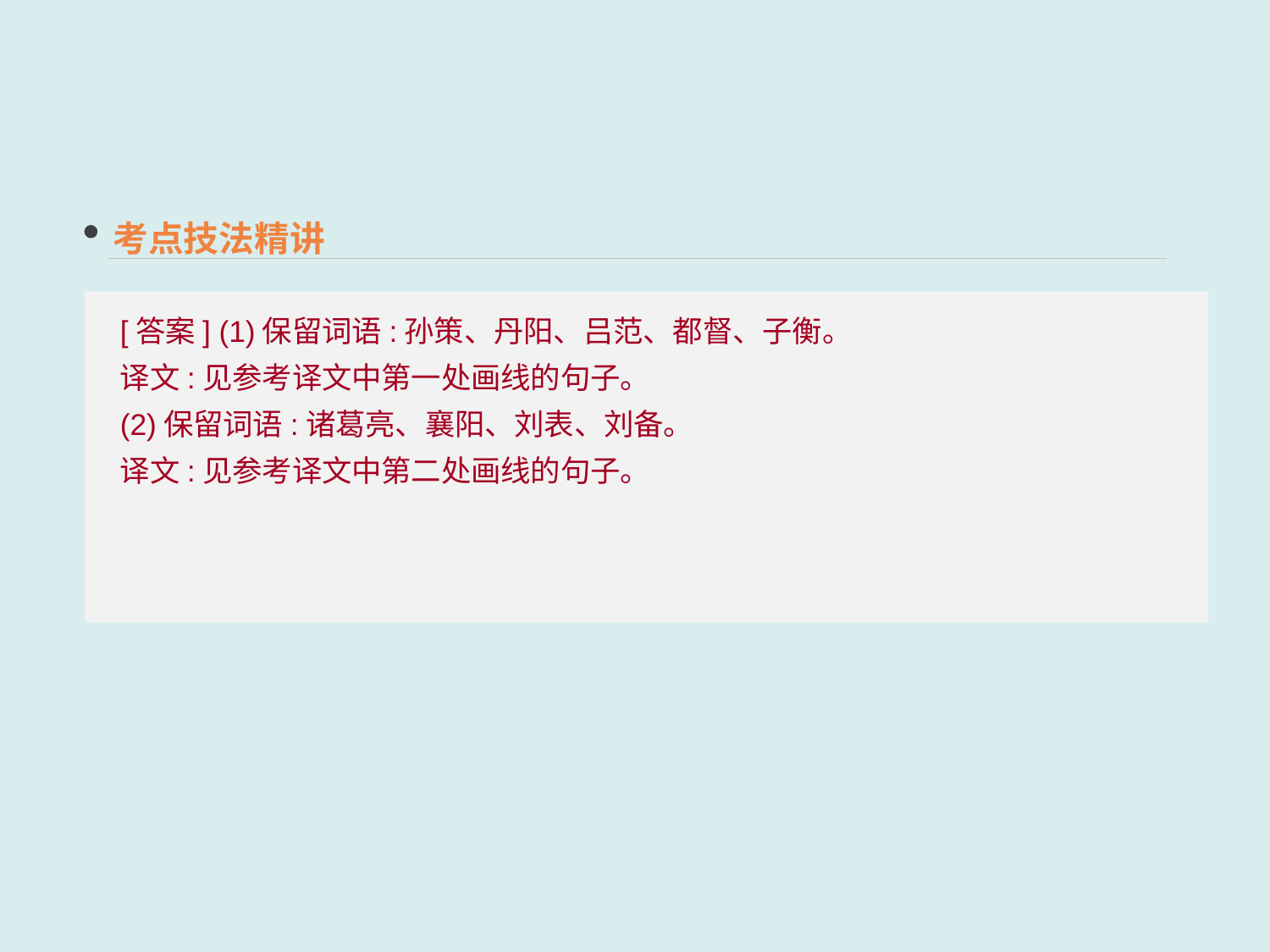

考点技法精讲

[答案] (1)保留词语:孙策、丹阳、吕范、都督、子衡。
译文:见参考译文中第一处画线的句子。
(2)保留词语:诸葛亮、襄阳、刘表、刘备。
译文:见参考译文中第二处画线的句子。